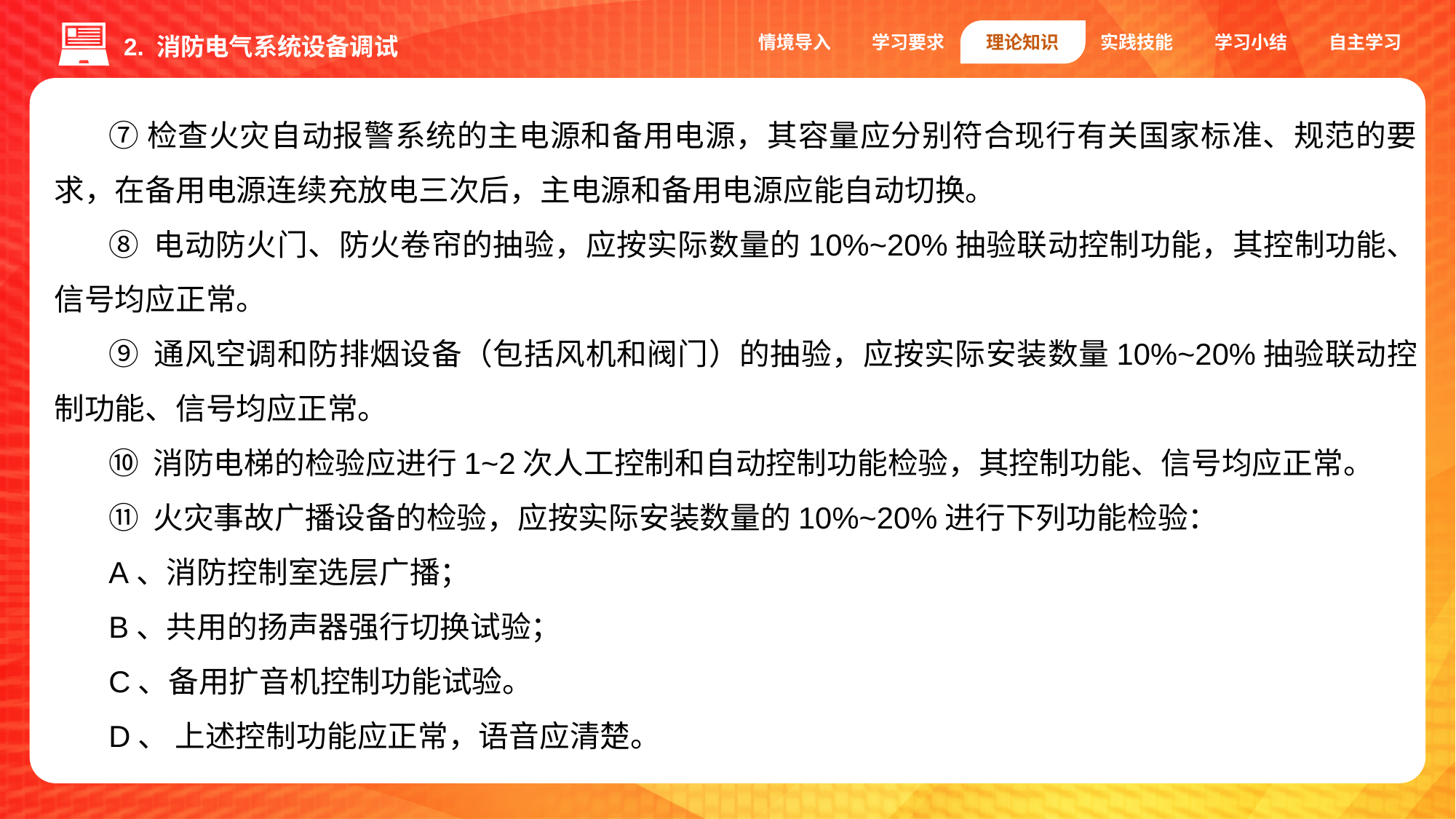

情境导入
学习要求
理论知识
实践技能
学习小结
自主学习

2. 消防电气系统设备调试
⑦检查火灾自动报警系统的主电源和备用电源，其容量应分别符合现行有关国家标准、规范的要求，在备用电源连续充放电三次后，主电源和备用电源应能自动切换。
⑧ 电动防火门、防火卷帘的抽验，应按实际数量的10%~20%抽验联动控制功能，其控制功能、信号均应正常。
⑨ 通风空调和防排烟设备（包括风机和阀门）的抽验，应按实际安装数量10%~20%抽验联动控制功能、信号均应正常。
⑩ 消防电梯的检验应进行1~2次人工控制和自动控制功能检验，其控制功能、信号均应正常。
⑪ 火灾事故广播设备的检验，应按实际安装数量的10%~20%进行下列功能检验：
A、消防控制室选层广播；
B、共用的扬声器强行切换试验；
C、备用扩音机控制功能试验。
D、 上述控制功能应正常，语音应清楚。